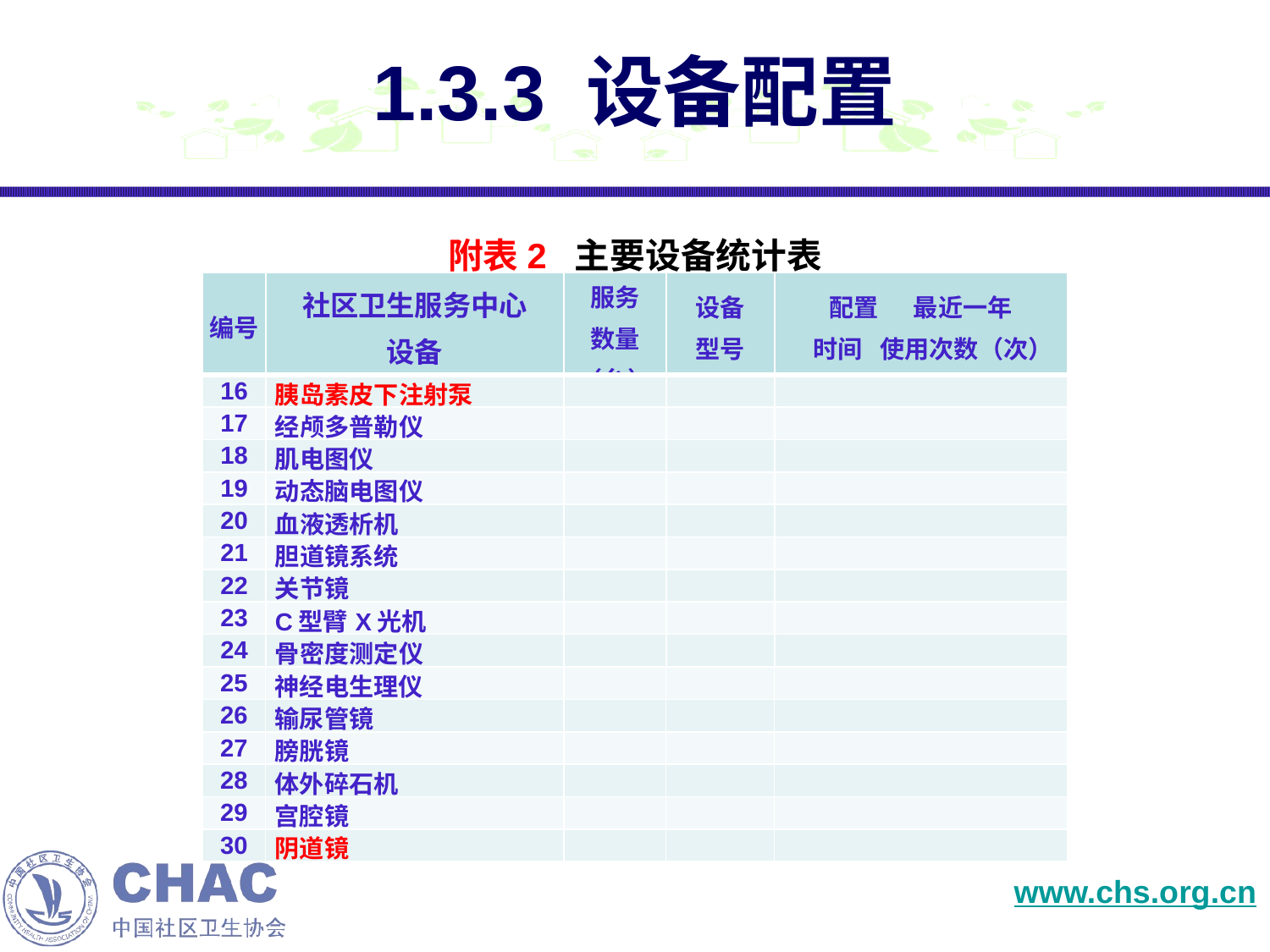

# 1.3.3 设备配置
附表2  主要设备统计表
| 编号 | 社区卫生服务中心 设备 | 服务 数量 （台） | 设备 型号 | 配置 最近一年 时间 使用次数（次） |
| --- | --- | --- | --- | --- |
| 16 | 胰岛素皮下注射泵 |  |  |  |
| 17 | 经颅多普勒仪 |  |  |  |
| 18 | 肌电图仪 |  |  |  |
| 19 | 动态脑电图仪 |  |  |  |
| 20 | 血液透析机 |  |  |  |
| 21 | 胆道镜系统 |  |  |  |
| 22 | 关节镜 |  |  |  |
| 23 | C型臂X光机 |  |  |  |
| 24 | 骨密度测定仪 |  |  |  |
| 25 | 神经电生理仪 |  |  |  |
| --- | --- | --- | --- | --- |
| 26 | 输尿管镜 |  |  |  |
| 27 | 膀胱镜 |  |  |  |
| 28 | 体外碎石机 |  |  |  |
| 29 | 宫腔镜 |  |  |  |
| 30 | 阴道镜 |  |  |  |
| 54 | 电动起立床 |  |  |  |  |  |
| --- | --- | --- | --- | --- | --- | --- |
| 55 | 平衡训练设备 |  |  |  |  |  |
| 56 | 运动控制能力训练设备 |  |  |  |  |  |